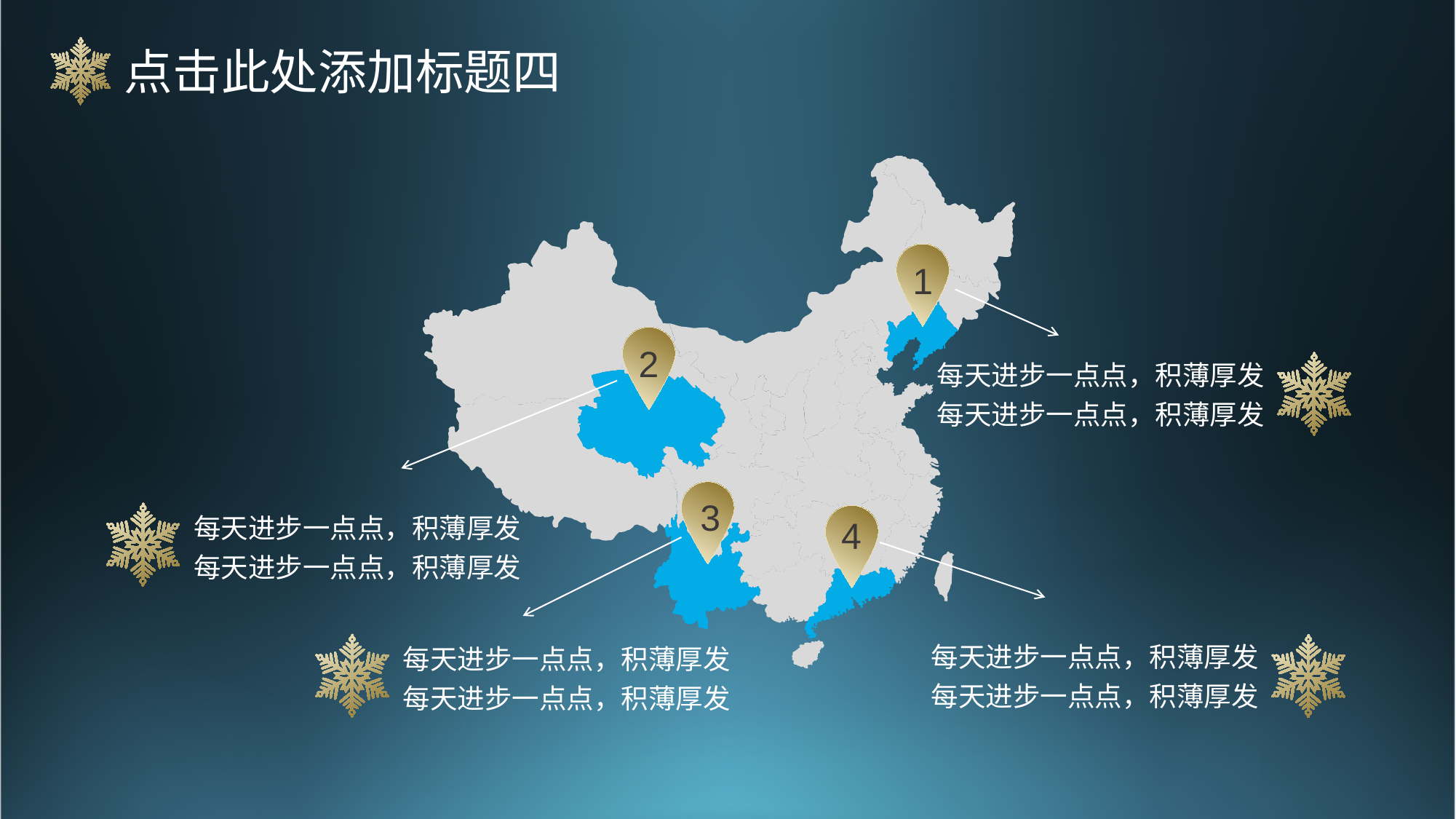

点击此处添加标题四

1

2
每天进步一点点，积薄厚发
每天进步一点点，积薄厚发

3
每天进步一点点，积薄厚发
每天进步一点点，积薄厚发

4
每天进步一点点，积薄厚发
每天进步一点点，积薄厚发
每天进步一点点，积薄厚发
每天进步一点点，积薄厚发